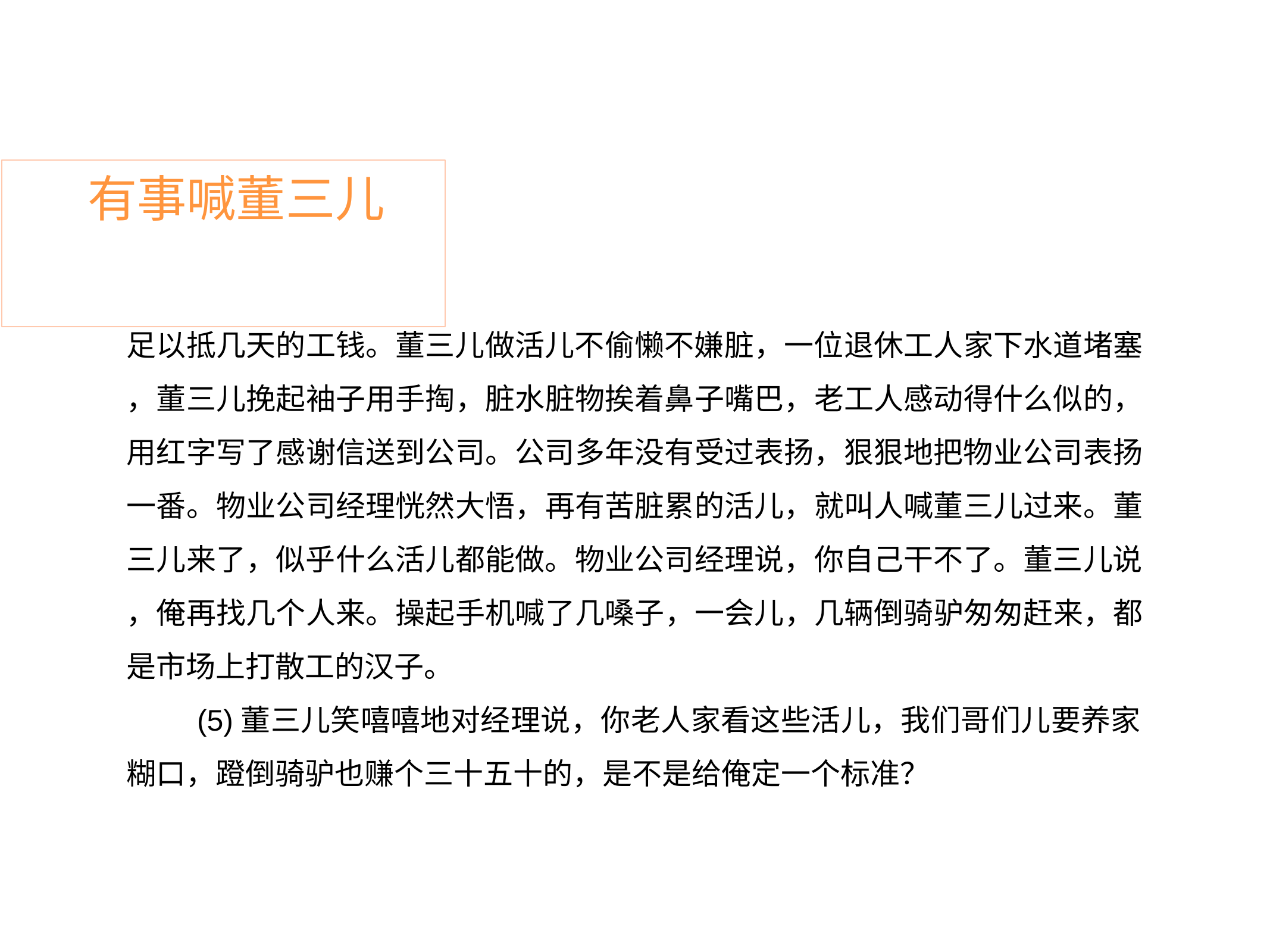

# 有事喊董三儿
足以抵几天的工钱。董三儿做活儿不偷懒不嫌脏，一位退休工人家下水道堵塞
，董三儿挽起袖子用手掏，脏水脏物挨着鼻子嘴巴，老工人感动得什么似的， 用红字写了感谢信送到公司。公司多年没有受过表扬，狠狠地把物业公司表扬
一番。物业公司经理恍然大悟，再有苦脏累的活儿，就叫人喊董三儿过来。董 三儿来了，似乎什么活儿都能做。物业公司经理说，你自己干不了。董三儿说
，俺再找几个人来。操起手机喊了几嗓子，一会儿，几辆倒骑驴匆匆赶来，都 是市场上打散工的汉子。
(5)董三儿笑嘻嘻地对经理说，你老人家看这些活儿，我们哥们儿要养家 糊口，蹬倒骑驴也赚个三十五十的，是不是给俺定一个标准？